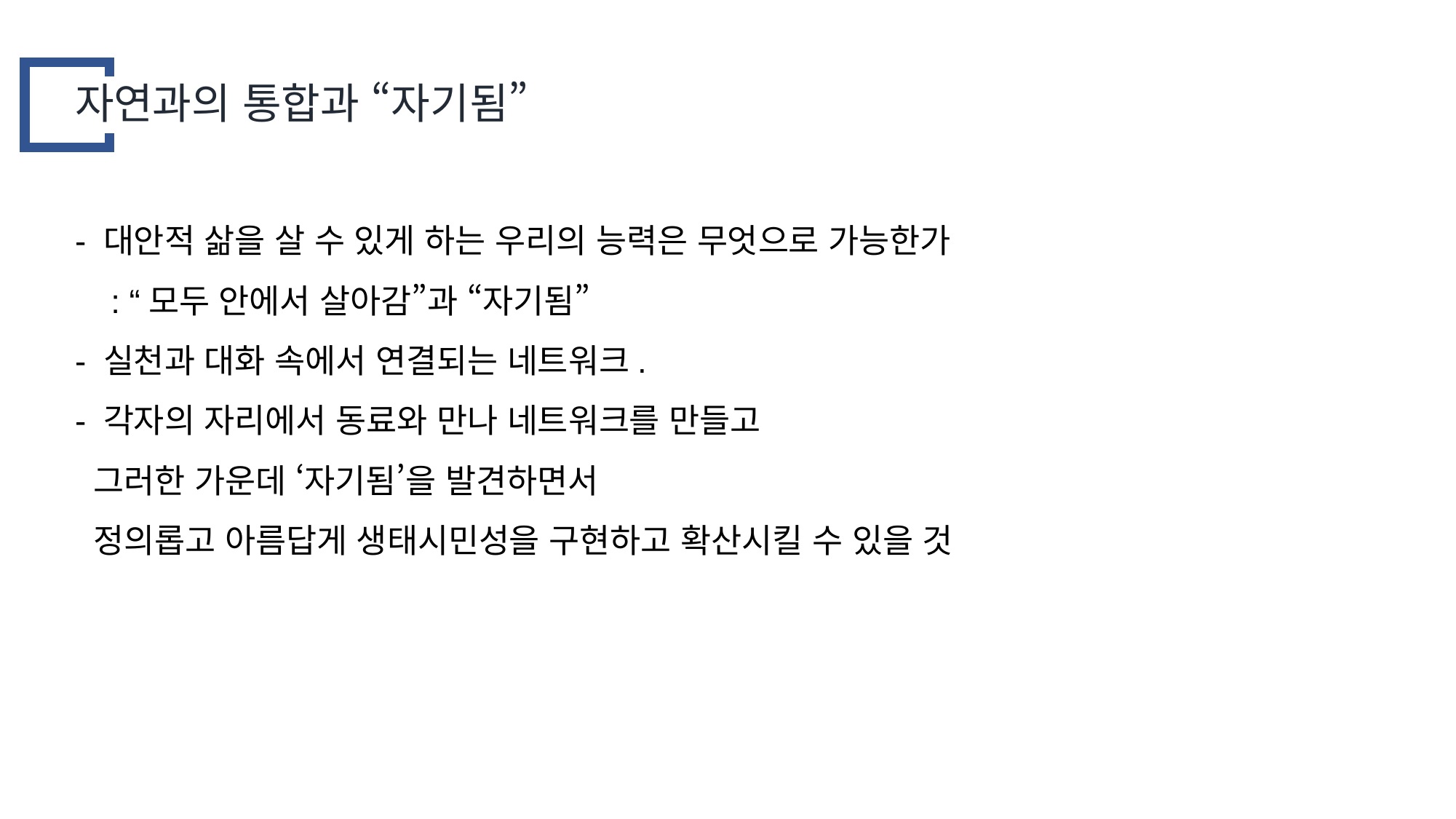

자연과의 통합과 “자기됨”
- 대안적 삶을 살 수 있게 하는 우리의 능력은 무엇으로 가능한가
   : “모두 안에서 살아감”과 “자기됨”
- 실천과 대화 속에서 연결되는 네트워크.
- 각자의 자리에서 동료와 만나 네트워크를 만들고
  그러한 가운데 ‘자기됨’을 발견하면서
  정의롭고 아름답게 생태시민성을 구현하고 확산시킬 수 있을 것